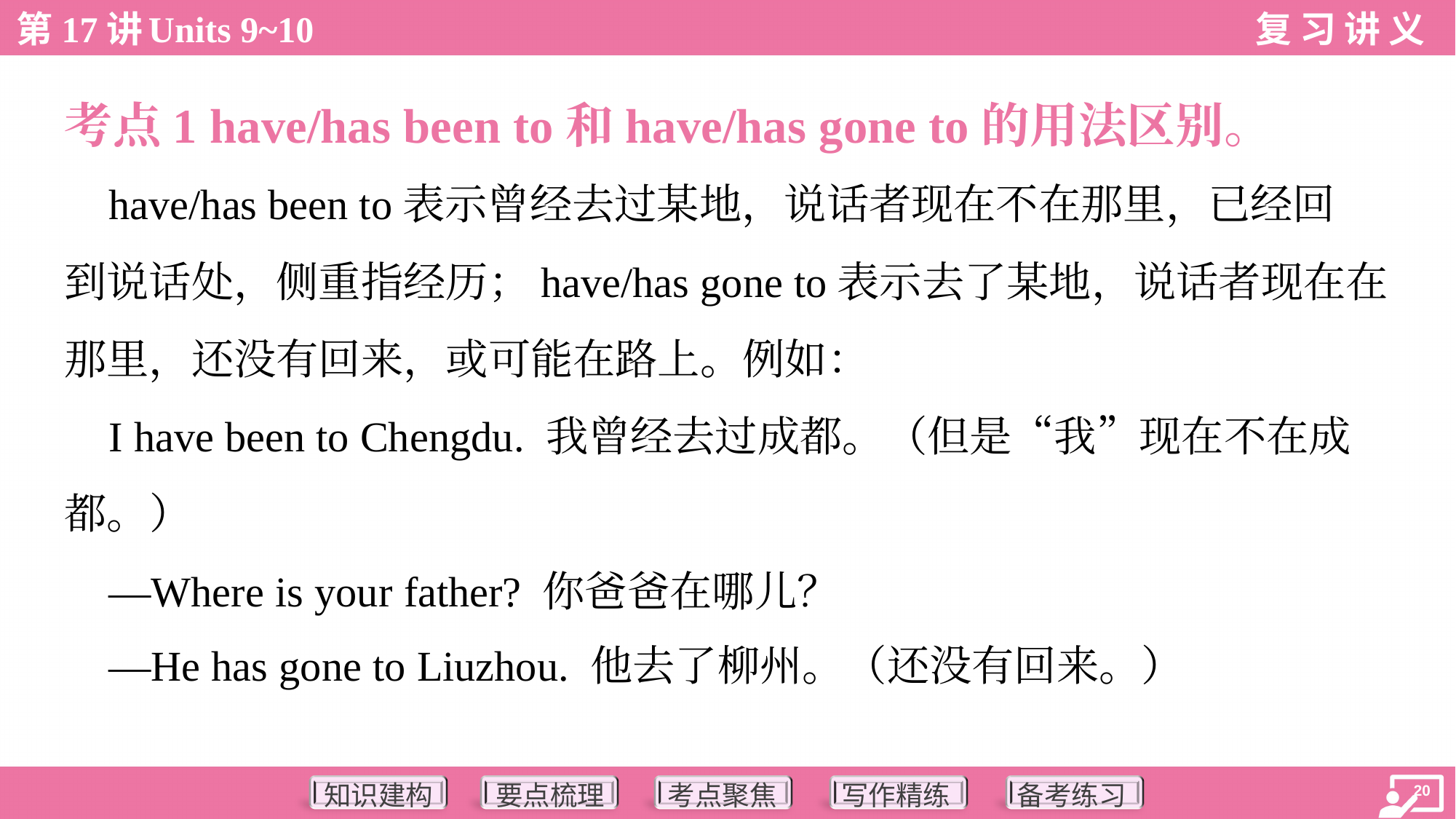

考点1 have/has been to和have/has gone to的用法区别。
    have/has been to表示曾经去过某地，说话者现在不在那里，已经回
到说话处，侧重指经历；have/has gone to表示去了某地，说话者现在在
那里，还没有回来，或可能在路上。例如：
    I have been to Chengdu. 我曾经去过成都。（但是“我”现在不在成
都。）
    —Where is your father? 你爸爸在哪儿？
    —He has gone to Liuzhou. 他去了柳州。（还没有回来。）